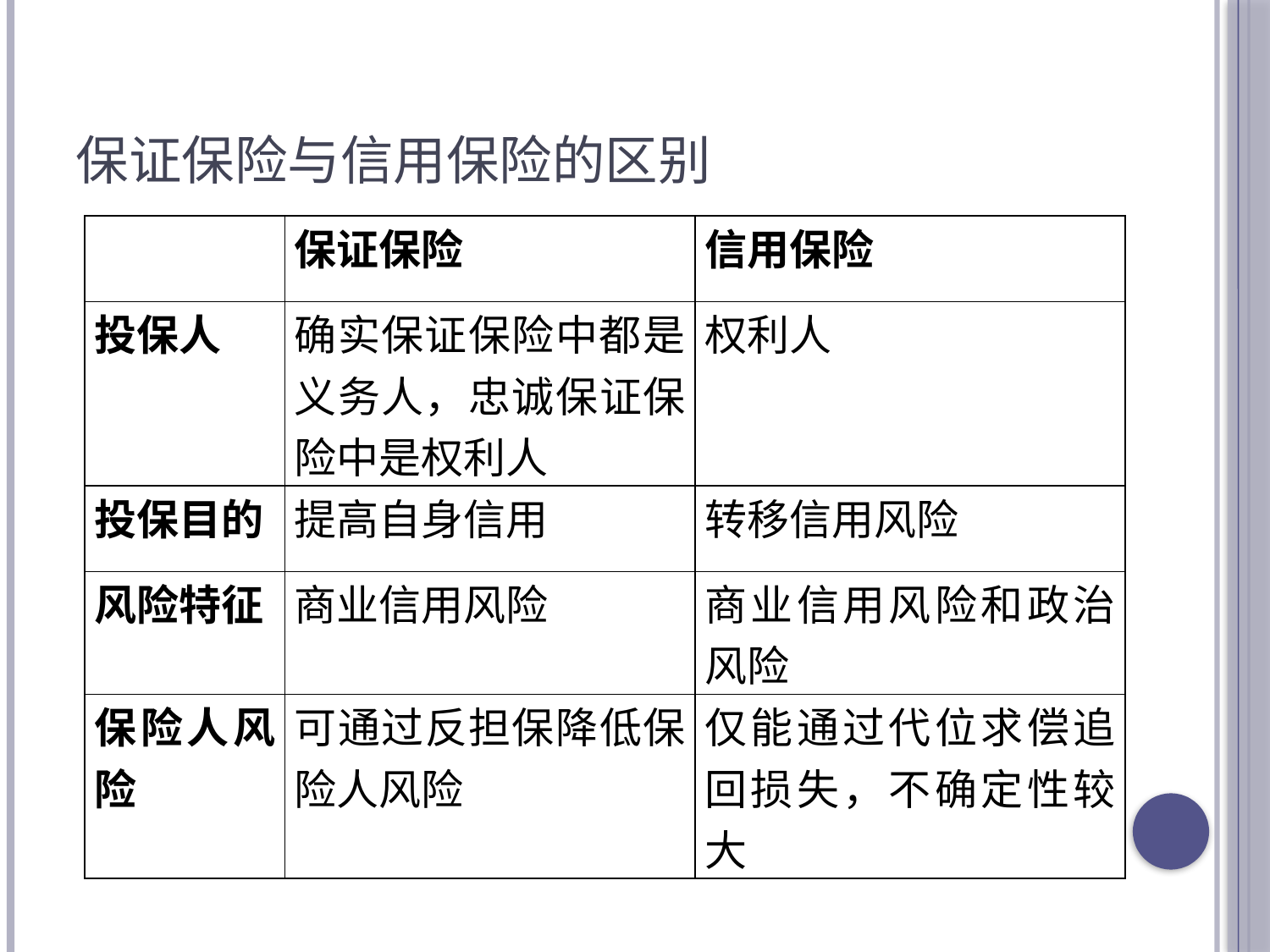

# 保证保险与信用保险的区别
|  | 保证保险 | 信用保险 |
| --- | --- | --- |
| 投保人 | 确实保证保险中都是义务人，忠诚保证保险中是权利人 | 权利人 |
| 投保目的 | 提高自身信用 | 转移信用风险 |
| 风险特征 | 商业信用风险 | 商业信用风险和政治风险 |
| 保险人风险 | 可通过反担保降低保险人风险 | 仅能通过代位求偿追回损失，不确定性较大 |